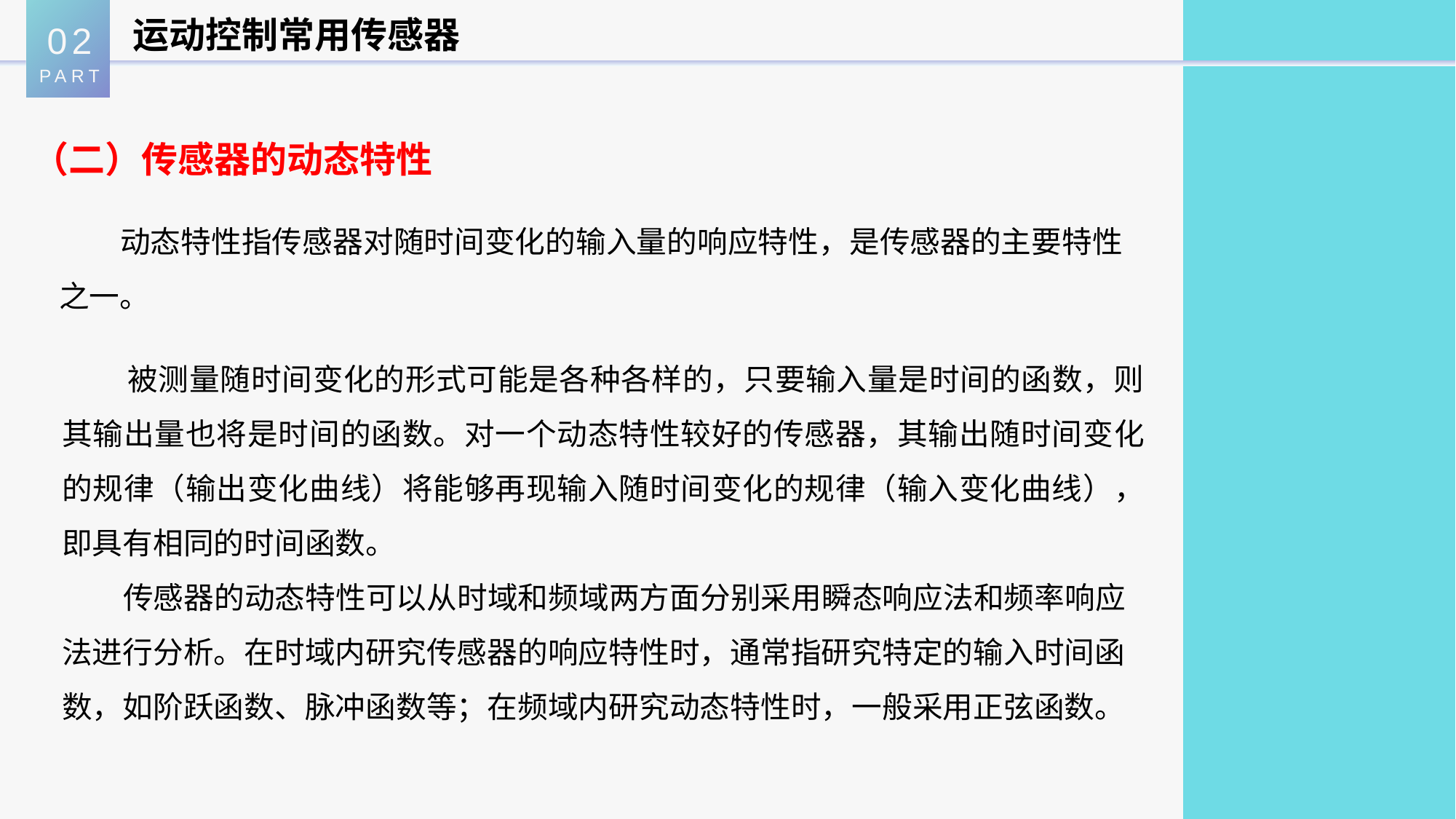

02
PART
运动控制常用传感器

（二）传感器的动态特性
        动态特性指传感器对随时间变化的输入量的响应特性，是传感器的主要特性之一。
   被测量随时间变化的形式可能是各种各样的，只要输入量是时间的函数，则其输出量也将是时间的函数。对一个动态特性较好的传感器，其输出随时间变化的规律（输出变化曲线）将能够再现输入随时间变化的规律（输入变化曲线），即具有相同的时间函数。
        传感器的动态特性可以从时域和频域两方面分别采用瞬态响应法和频率响应法进行分析。在时域内研究传感器的响应特性时，通常指研究特定的输入时间函数，如阶跃函数、脉冲函数等；在频域内研究动态特性时，一般采用正弦函数。